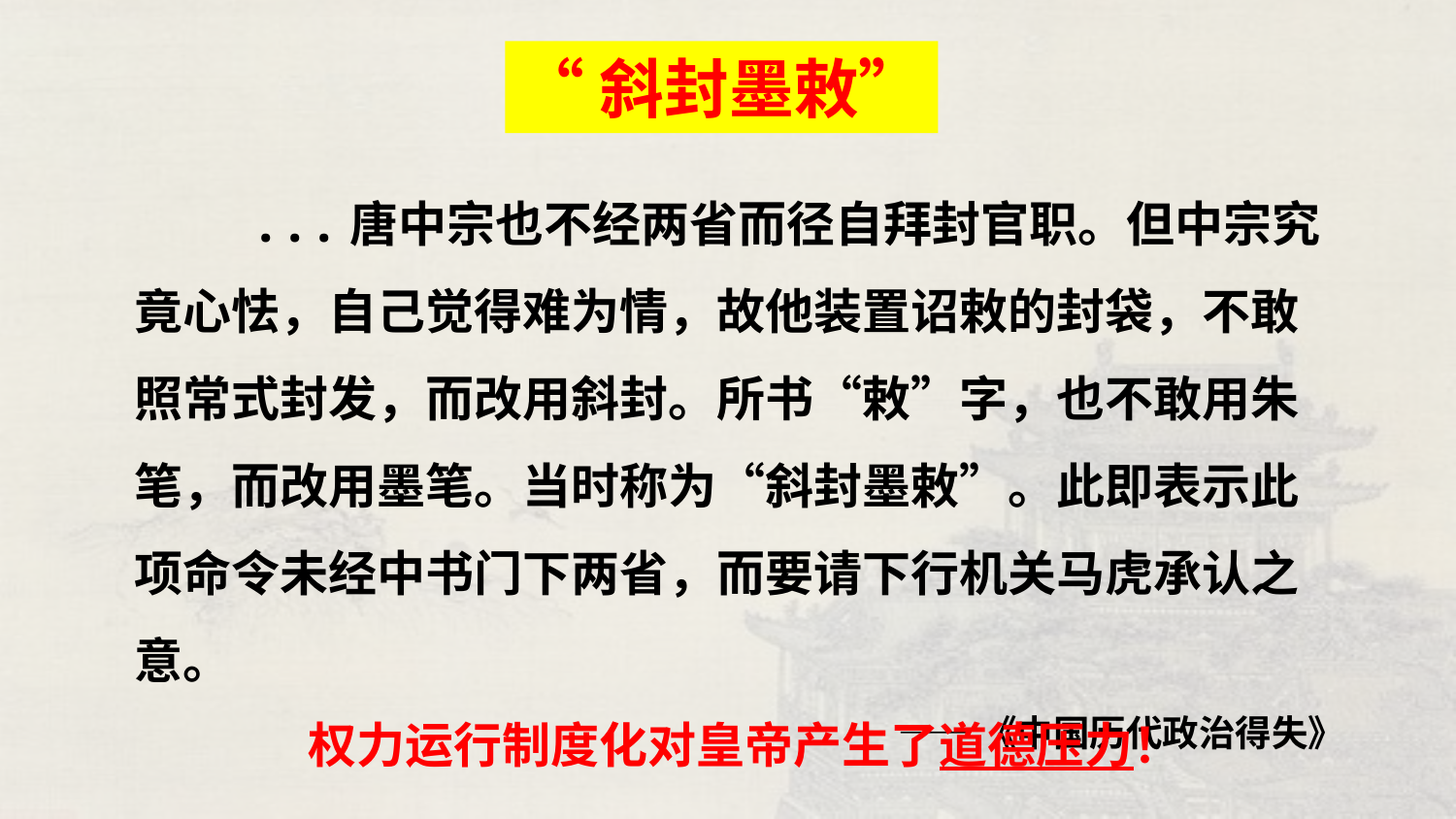

“斜封墨敕”
    ...唐中宗也不经两省而径自拜封官职。但中宗究竟心怯，自己觉得难为情，故他装置诏敕的封袋，不敢照常式封发，而改用斜封。所书“敕”字，也不敢用朱笔，而改用墨笔。当时称为“斜封墨敕”。此即表示此项命令未经中书门下两省，而要请下行机关马虎承认之意。
——《中国历代政治得失》
权力运行制度化对皇帝产生了道德压力！